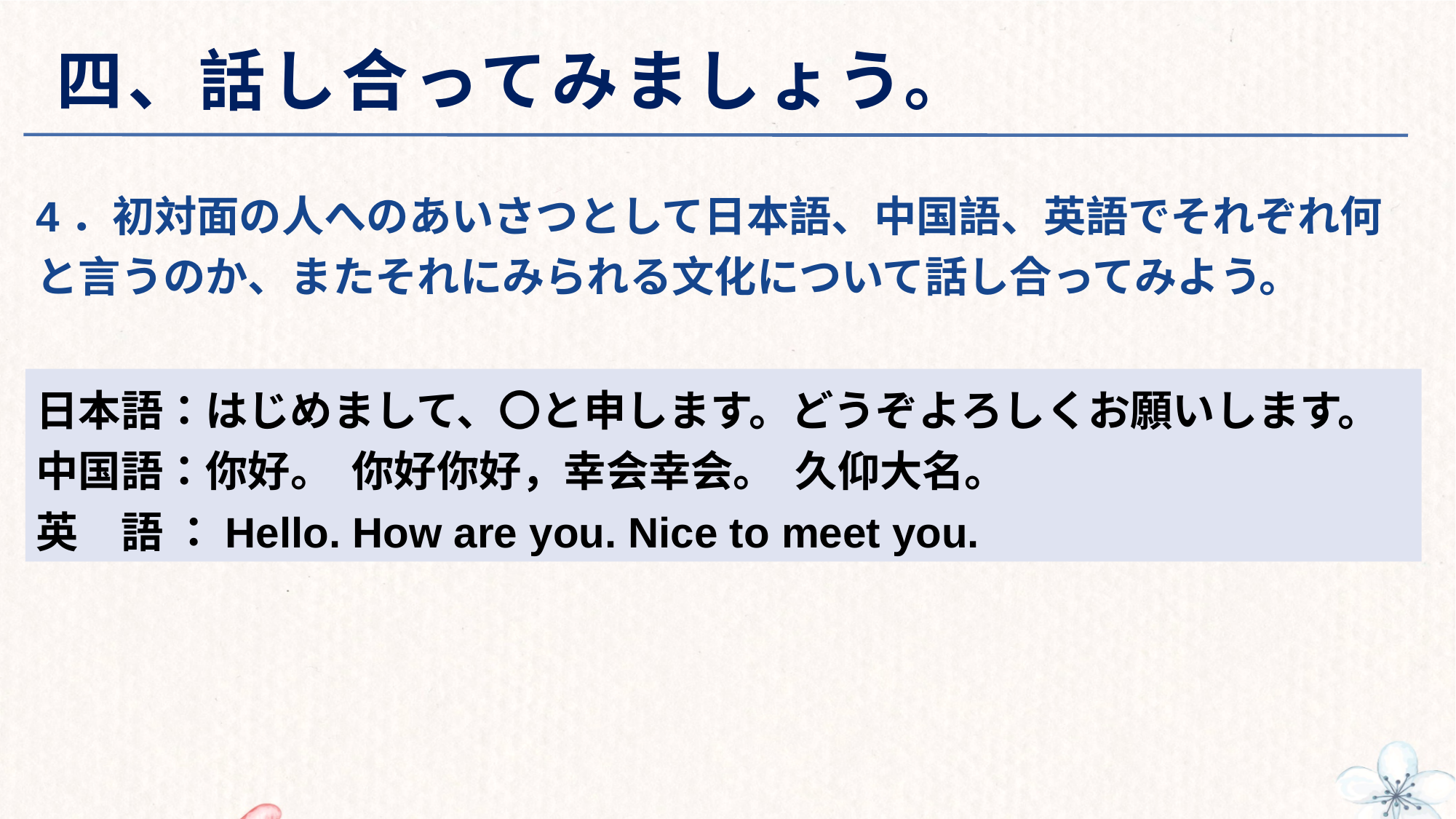

# 四、話し合ってみましょう。
4．初対面の人へのあいさつとして日本語、中国語、英語でそれぞれ何と言うのか、またそれにみられる文化について話し合ってみよう。
日本語：はじめまして、〇と申します。どうぞよろしくお願いします。
中国語：你好。  你好你好，幸会幸会。  久仰大名。
英　語 ：Hello. How are you. Nice to meet you.